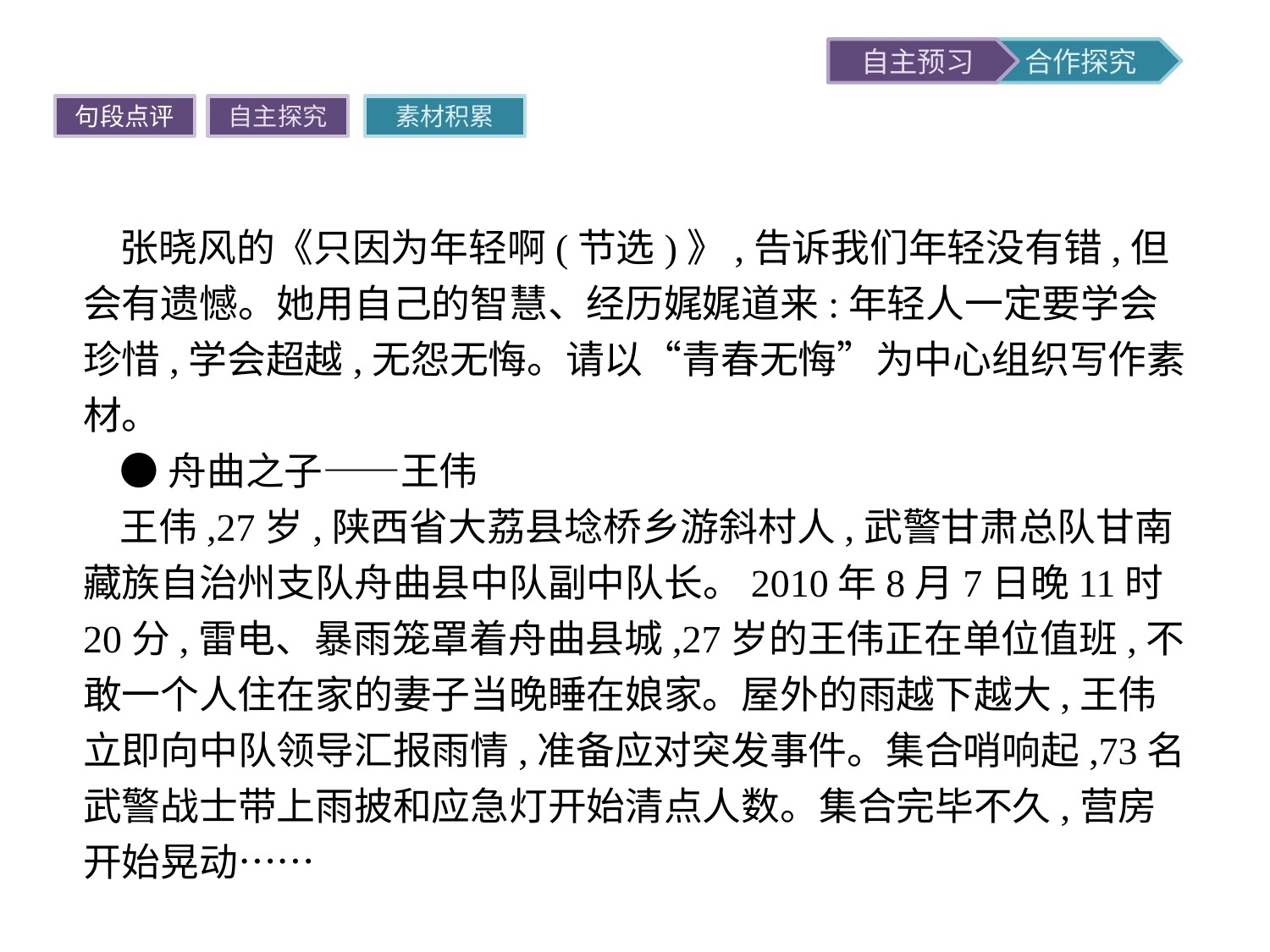

句段点评
自主探究
素材积累
张晓风的《只因为年轻啊(节选)》,告诉我们年轻没有错,但会有遗憾。她用自己的智慧、经历娓娓道来:年轻人一定要学会珍惜,学会超越,无怨无悔。请以“青春无悔”为中心组织写作素材。
●舟曲之子——王伟
王伟,27岁,陕西省大荔县埝桥乡游斜村人,武警甘肃总队甘南藏族自治州支队舟曲县中队副中队长。2010年8月7日晚11时20分,雷电、暴雨笼罩着舟曲县城,27岁的王伟正在单位值班,不敢一个人住在家的妻子当晚睡在娘家。屋外的雨越下越大,王伟立即向中队领导汇报雨情,准备应对突发事件。集合哨响起,73名武警战士带上雨披和应急灯开始清点人数。集合完毕不久,营房开始晃动……